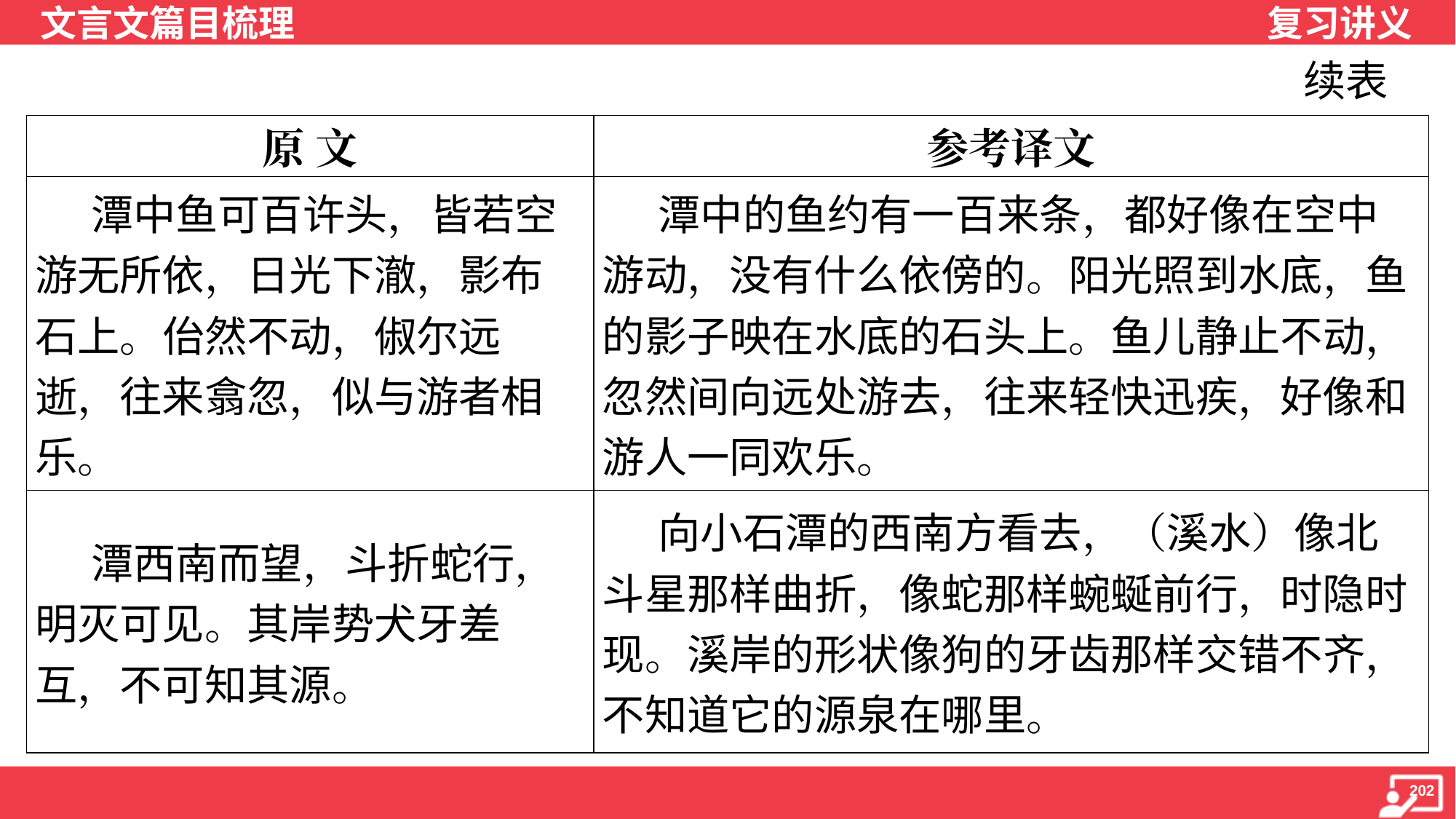

续表
| 原 文 | 参考译文 |
| --- | --- |
| 潭中鱼可百许头，皆若空游无所依，日光下澈，影布石上。佁然不动，俶尔远逝，往来翕忽，似与游者相乐。 | 潭中的鱼约有一百来条，都好像在空中 游动，没有什么依傍的。阳光照到水底，鱼 的影子映在水底的石头上。鱼儿静止不动， 忽然间向远处游去，往来轻快迅疾，好像和 游人一同欢乐。 |
| 潭西南而望，斗折蛇行，明灭可见。其岸势犬牙差互，不可知其源。 | 向小石潭的西南方看去，（溪水）像北 斗星那样曲折，像蛇那样蜿蜒前行，时隐时 现。溪岸的形状像狗的牙齿那样交错不齐， 不知道它的源泉在哪里。 |